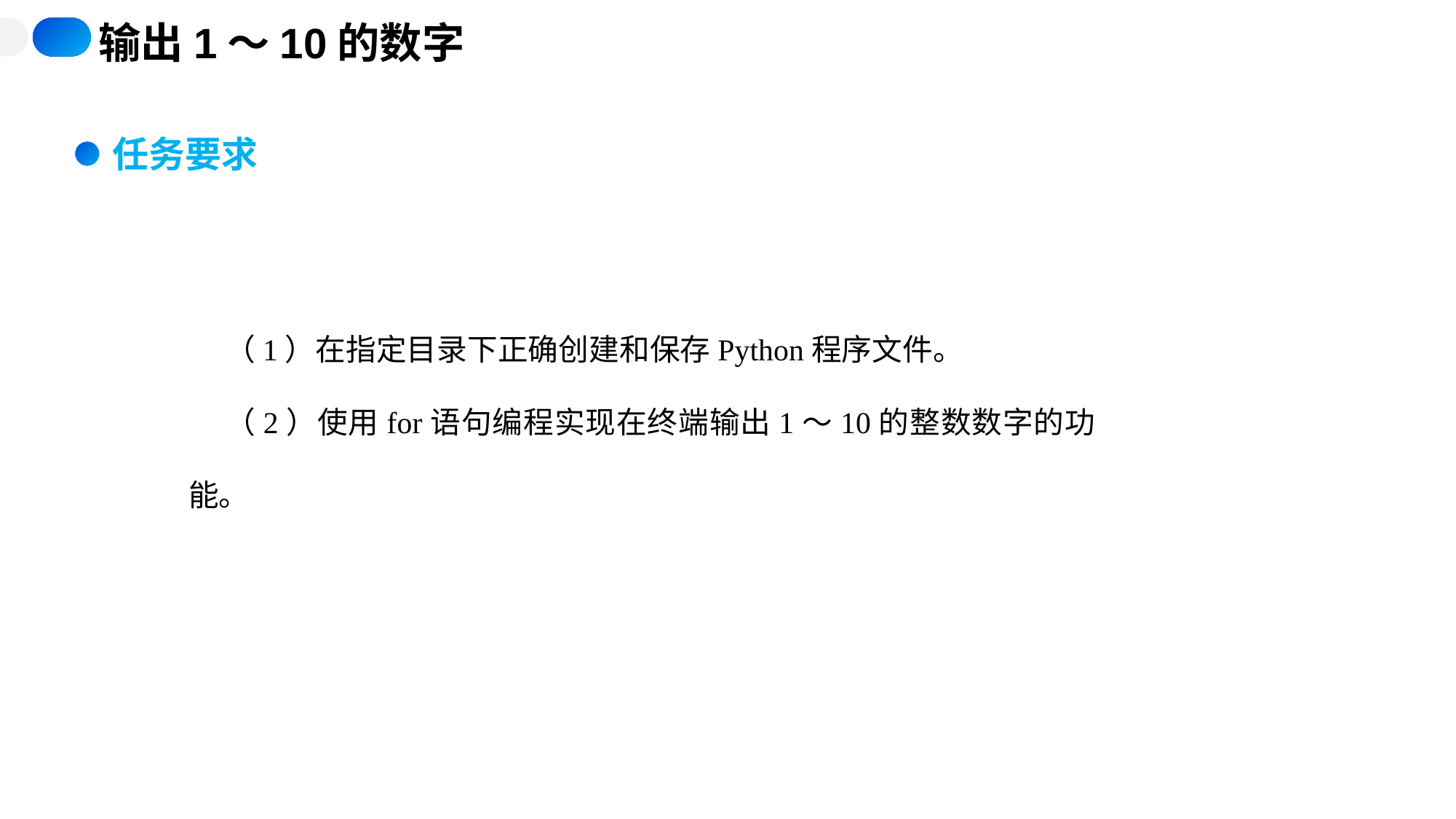

输出1～10的数字
任务要求

（1）在指定目录下正确创建和保存Python程序文件。
（2）使用for语句编程实现在终端输出1～10的整数数字的功能。